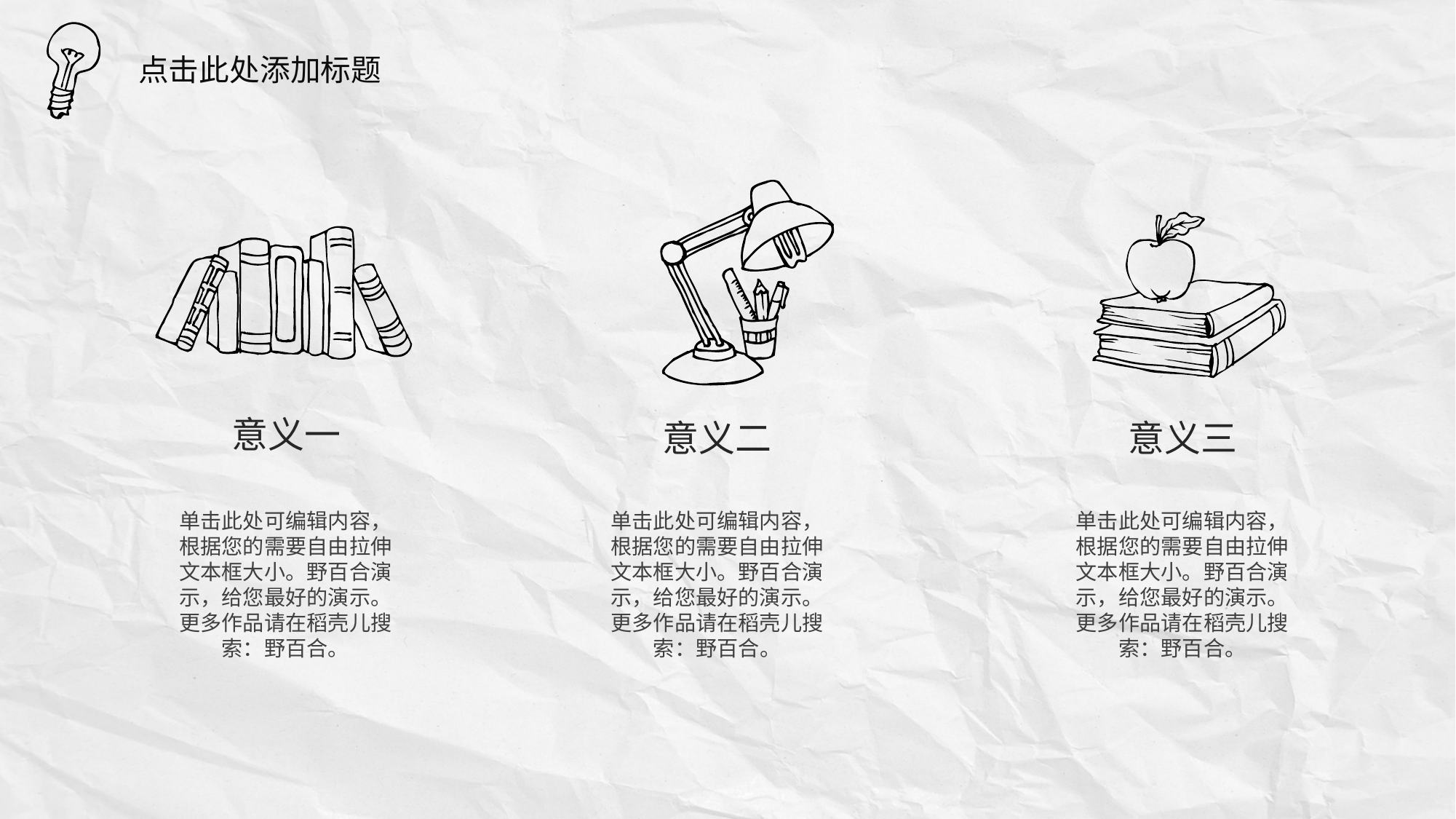

点击此处添加标题

意义一
意义二
意义三
单击此处可编辑内容，根据您的需要自由拉伸文本框大小。野百合演示，给您最好的演示。更多作品请在稻壳儿搜索：野百合。
单击此处可编辑内容，根据您的需要自由拉伸文本框大小。野百合演示，给您最好的演示。更多作品请在稻壳儿搜索：野百合。
单击此处可编辑内容，根据您的需要自由拉伸文本框大小。野百合演示，给您最好的演示。更多作品请在稻壳儿搜索：野百合。